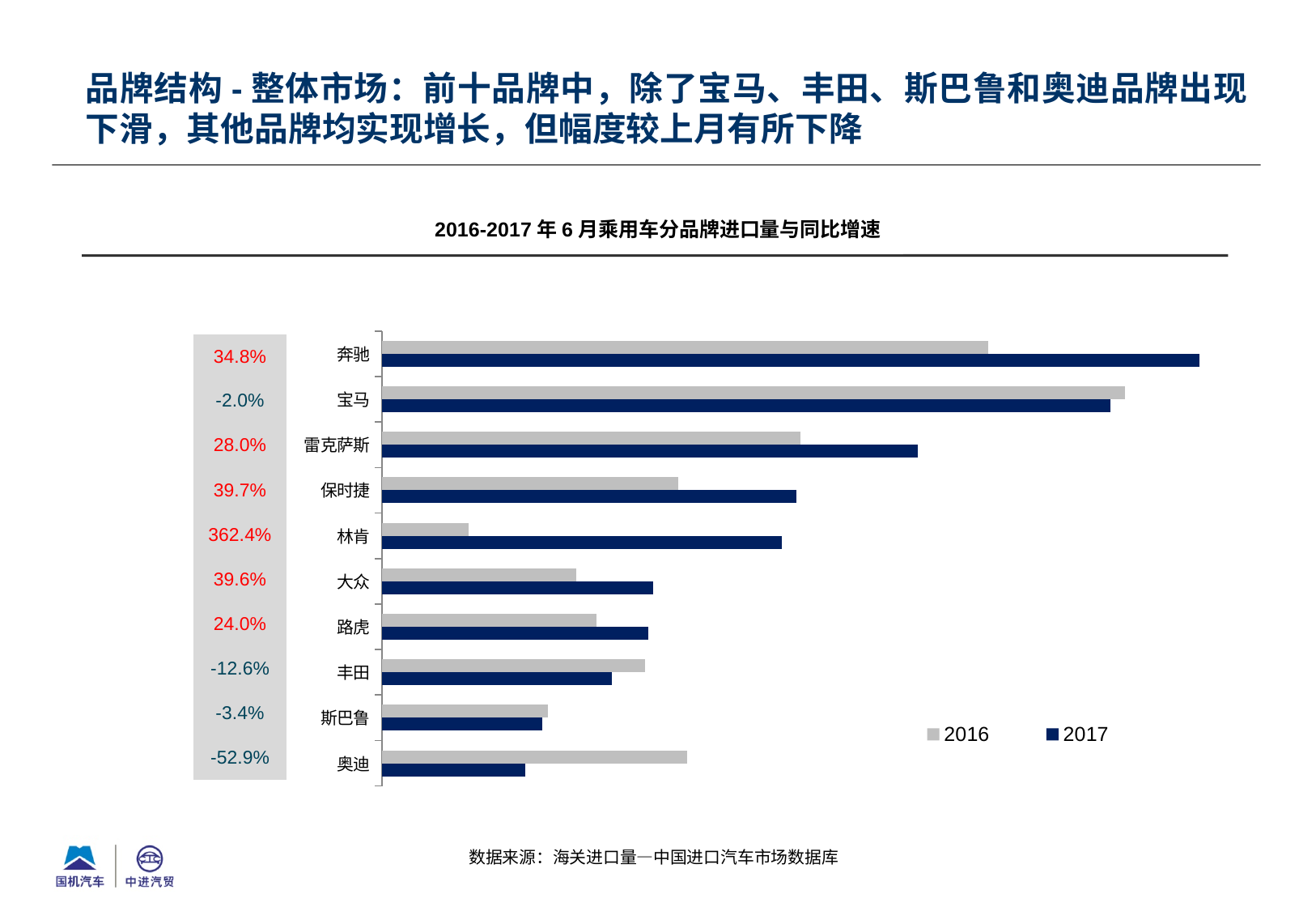

品牌结构-整体市场：前十品牌中，除了宝马、丰田、斯巴鲁和奥迪品牌出现下滑，其他品牌均实现增长，但幅度较上月有所下降
2016-2017年6月乘用车分品牌进口量与同比增速

### Chart

| Category | 2017 | 2016 |
|---|---|---|
| 奥迪 | 3270.0 | 6949.0 |
| 斯巴鲁 | 3647.0 | 3775.0 |
| 丰田 | 5238.0 | 5991.0 |
| 路虎 | 6064.0 | 4892.0 |
| 大众 | 6180.0 | 4428.0 |
| 林肯 | 9123.0 | 1973.0 |
| 保时捷 | 9439.0 | 6759.0 |
| 雷克萨斯 | 12217.0 | 9548.0 |
| 宝马 | 16600.0 | 16944.0 |
| 奔驰 | 18633.0 | 13826.0 |
| 34.8% |
| --- |
| -2.0% |
| 28.0% |
| 39.7% |
| 362.4% |
| 39.6% |
| 24.0% |
| -12.6% |
| -3.4% |
| -52.9% |
数据来源：海关进口量—中国进口汽车市场数据库